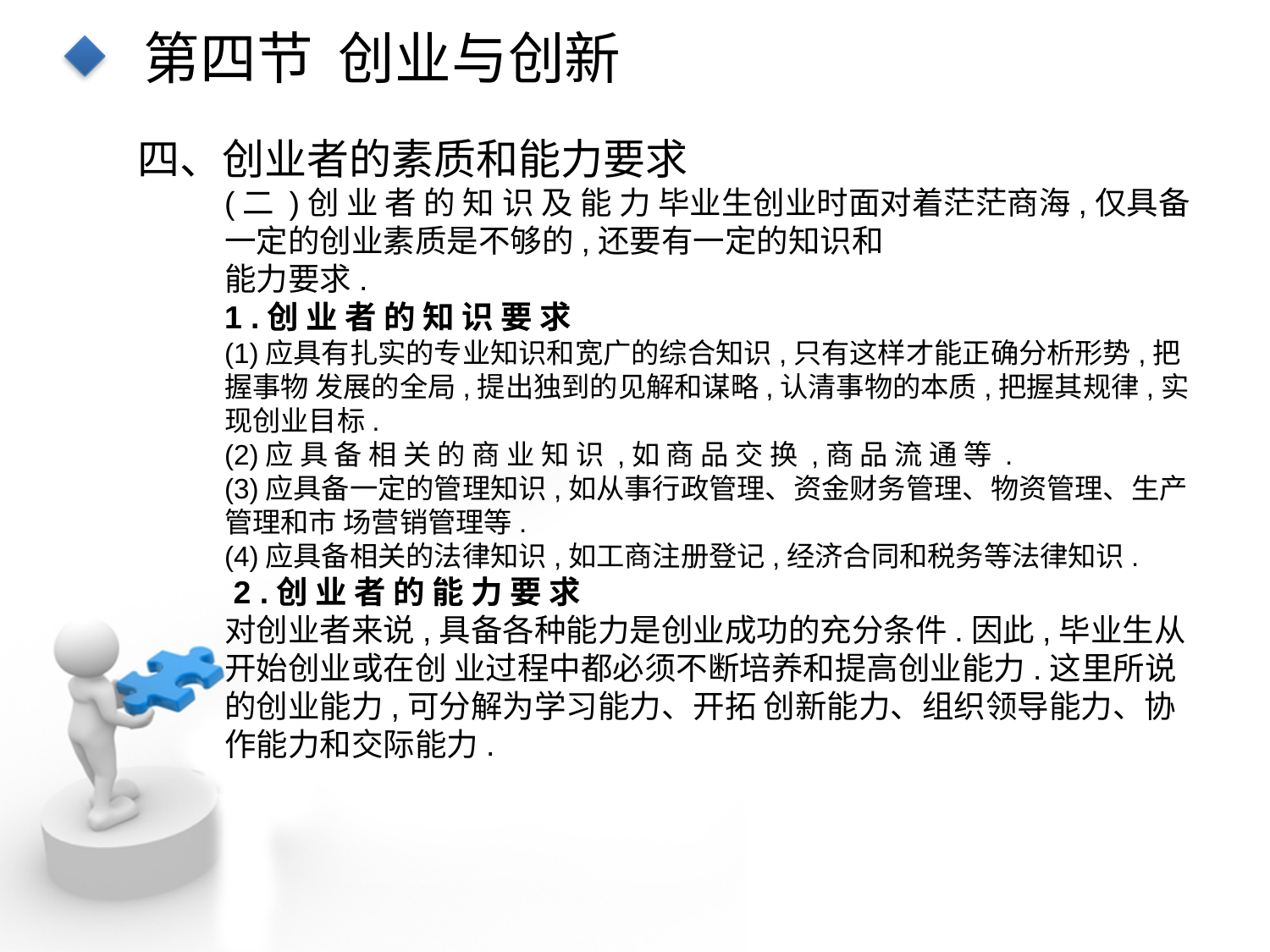

第四节  创业与创新

四、创业者的素质和能力要求
(二 )创 业 者 的 知 识 及 能 力 毕业生创业时面对着茫茫商海,仅具备一定的创业素质是不够的,还要有一定的知识和
能力要求.
1 .创 业 者 的 知 识 要 求
(1)应具有扎实的专业知识和宽广的综合知识,只有这样才能正确分析形势,把握事物 发展的全局,提出独到的见解和谋略,认清事物的本质,把握其规律,实现创业目标.
(2)应 具 备 相 关 的 商 业 知 识 ,如 商 品 交 换 ,商 品 流 通 等 .
(3)应具备一定的管理知识,如从事行政管理、资金财务管理、物资管理、生产管理和市 场营销管理等.
(4)应具备相关的法律知识,如工商注册登记,经济合同和税务等法律知识.
 2 .创 业 者 的 能 力 要 求
对创业者来说,具备各种能力是创业成功的充分条件.因此,毕业生从开始创业或在创 业过程中都必须不断培养和提高创业能力.这里所说的创业能力,可分解为学习能力、开拓 创新能力、组织领导能力、协作能力和交际能力.
点击添加文本
点击添加文本
点击添加文本
点击添加文本